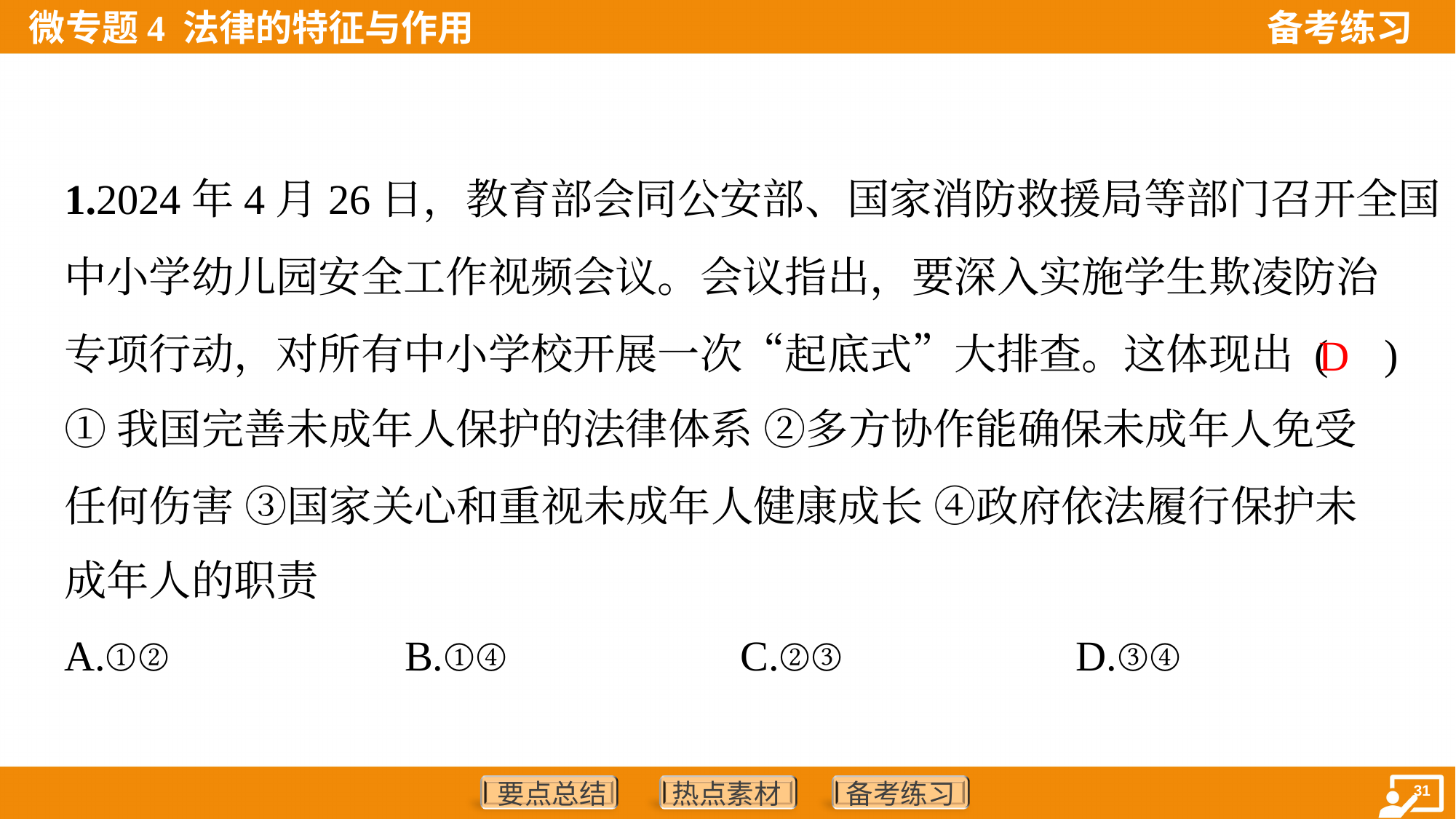

1.2024年4月26日，教育部会同公安部、国家消防救援局等部门召开全国
中小学幼儿园安全工作视频会议。会议指出，要深入实施学生欺凌防治
专项行动，对所有中小学校开展一次“起底式”大排查。这体现出 (     )
D
①我国完善未成年人保护的法律体系 ②多方协作能确保未成年人免受
任何伤害 ③国家关心和重视未成年人健康成长 ④政府依法履行保护未
成年人的职责
A.①②	B.①④	C.②③	D.③④